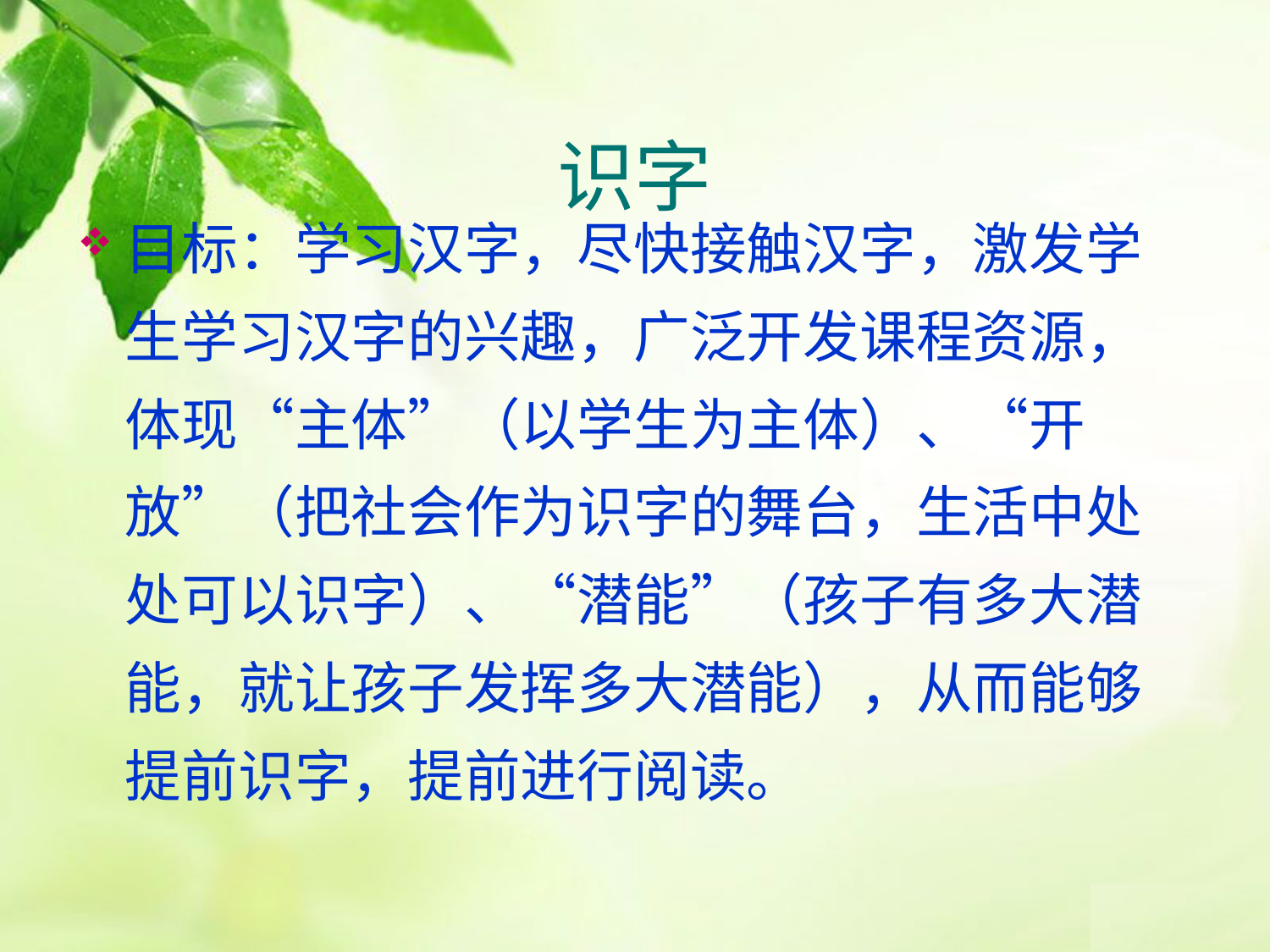

# 识字
目标：学习汉字，尽快接触汉字，激发学生学习汉字的兴趣，广泛开发课程资源，体现“主体”（以学生为主体）、“开放”（把社会作为识字的舞台，生活中处处可以识字）、“潜能”（孩子有多大潜能，就让孩子发挥多大潜能），从而能够提前识字，提前进行阅读。